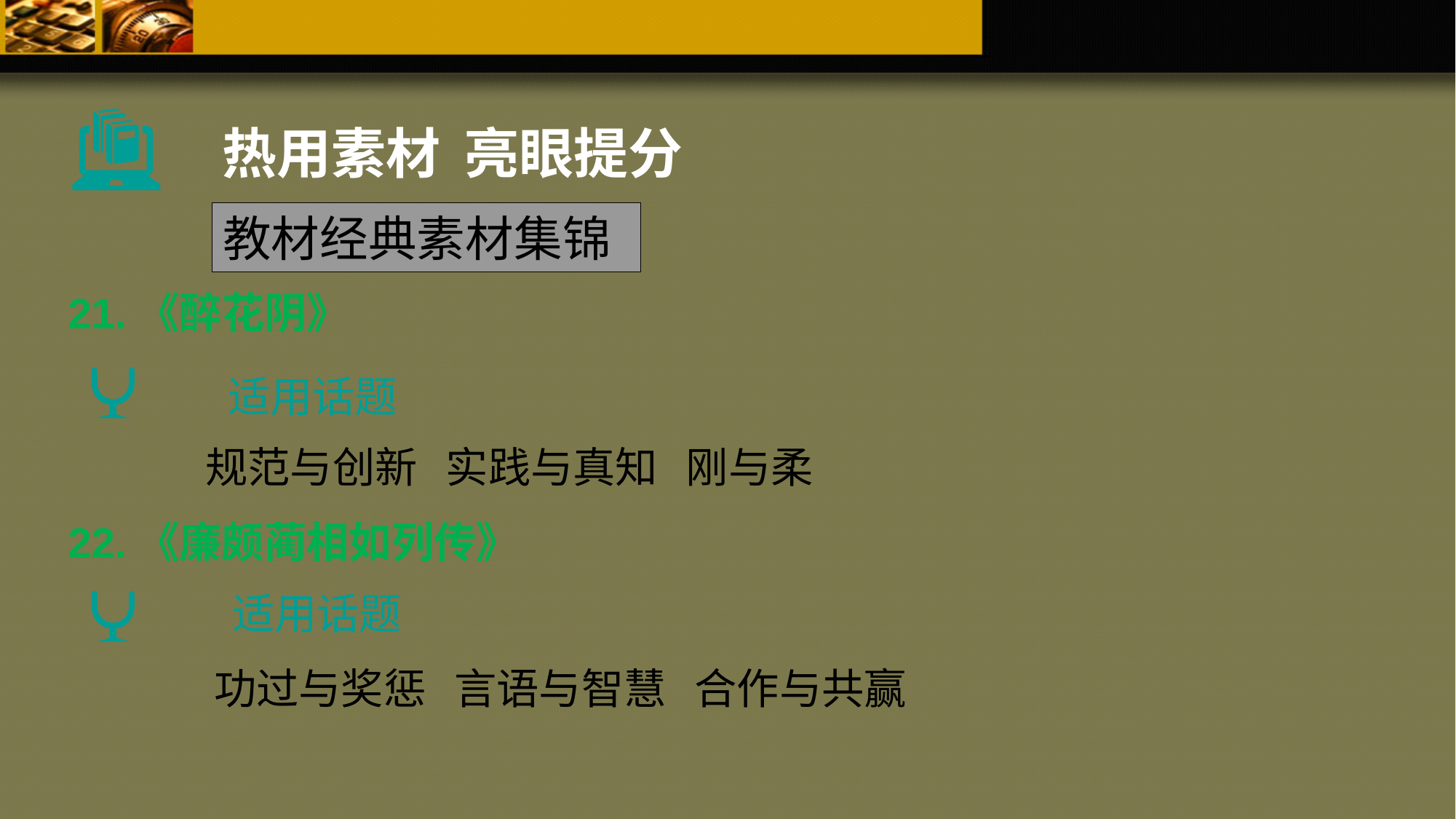

热用素材  亮眼提分
教材经典素材集锦
21.《醉花阴》
适用话题

规范与创新   实践与真知   刚与柔
22.《廉颇蔺相如列传》
适用话题

功过与奖惩   言语与智慧   合作与共赢